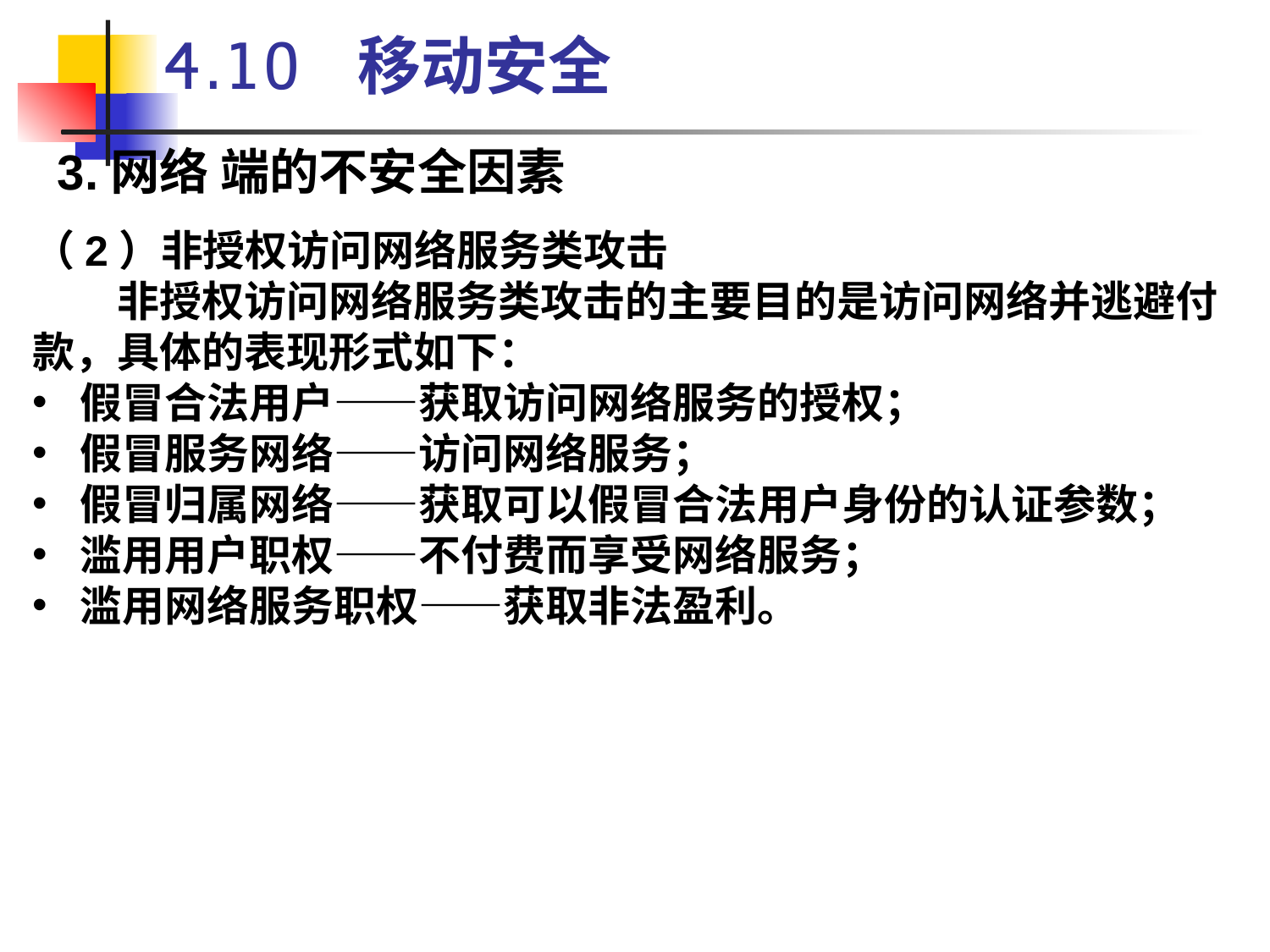

4.10  移动安全
3.网络 端的不安全因素
（2）非授权访问网络服务类攻击
　　非授权访问网络服务类攻击的主要目的是访问网络并逃避付款，具体的表现形式如下：
假冒合法用户——获取访问网络服务的授权；
假冒服务网络——访问网络服务；
假冒归属网络——获取可以假冒合法用户身份的认证参数；
滥用用户职权——不付费而享受网络服务；
滥用网络服务职权——获取非法盈利。